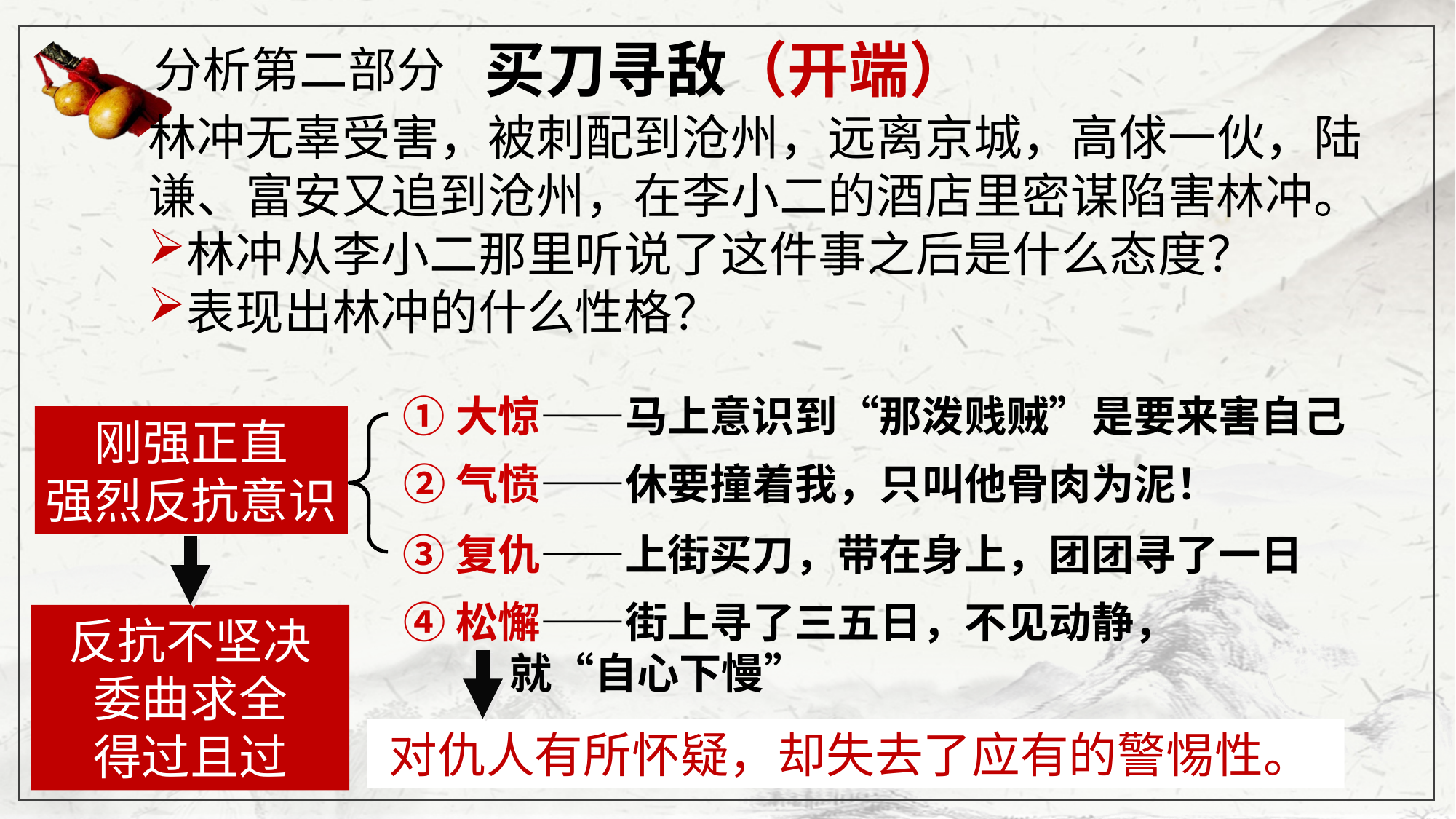

买刀寻敌（开端）
分析第二部分
林冲无辜受害，被刺配到沧州，远离京城，高俅一伙，陆谦、富安又追到沧州，在李小二的酒店里密谋陷害林冲。
林冲从李小二那里听说了这件事之后是什么态度？
表现出林冲的什么性格？
①大惊——马上意识到“那泼贱贼”是要来害自己
刚强正直
强烈反抗意识

②气愤——休要撞着我，只叫他骨肉为泥！
③复仇——上街买刀，带在身上，团团寻了一日
④松懈——街上寻了三五日，不见动静，
          就“自心下慢”
反抗不坚决
委曲求全
得过且过
对仇人有所怀疑，却失去了应有的警惕性。